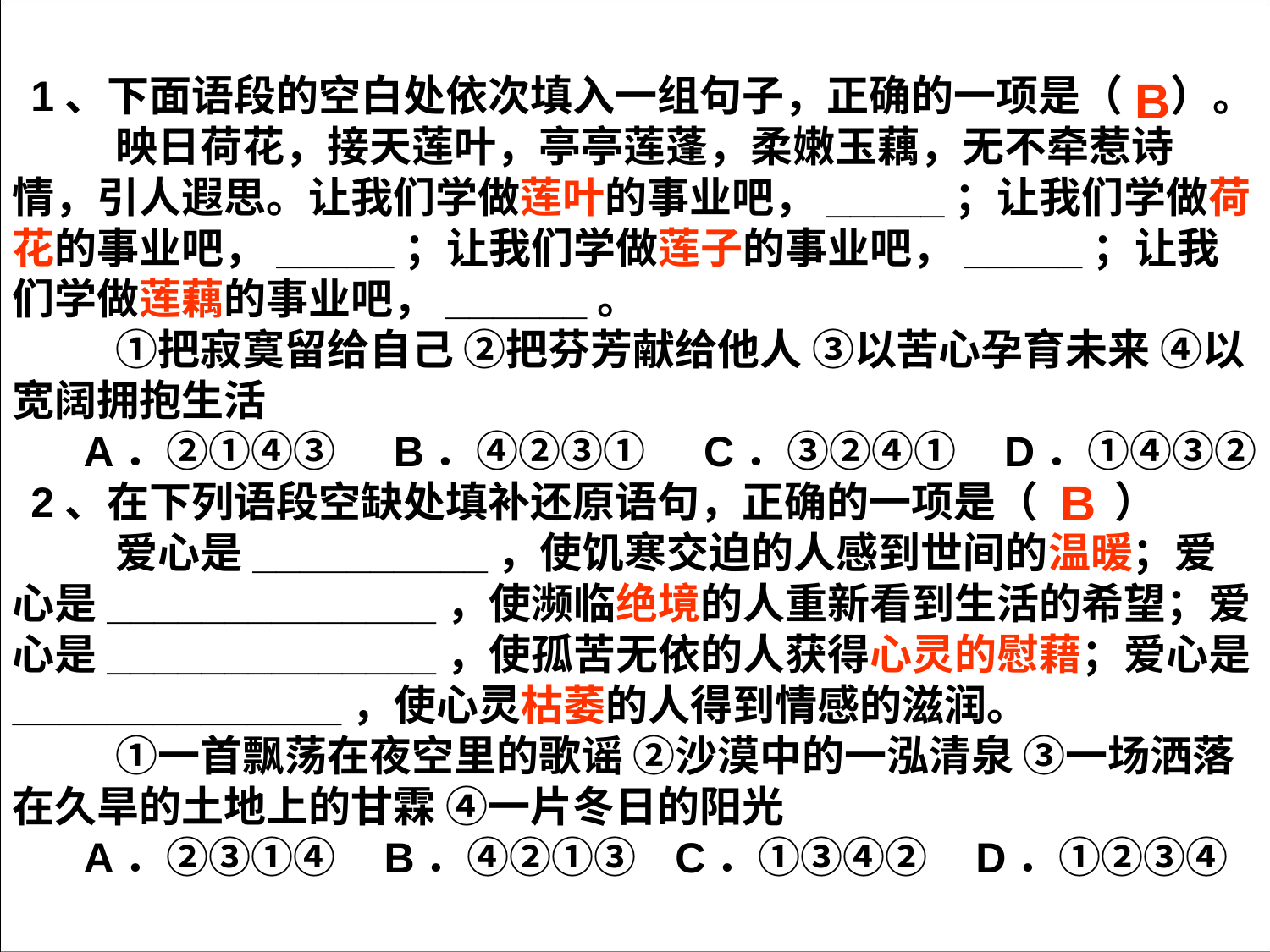

1、下面语段的空白处依次填入一组句子，正确的一项是（     ）。
　　映日荷花，接天莲叶，亭亭莲蓬，柔嫩玉藕，无不牵惹诗情，引人遐思。让我们学做莲叶的事业吧，_____；让我们学做荷花的事业吧，_____；让我们学做莲子的事业吧，_____；让我们学做莲藕的事业吧，______。
　　①把寂寞留给自己 ②把芬芳献给他人 ③以苦心孕育未来 ④以宽阔拥抱生活
　A．②①④③     B．④②③①     C．③②④①    D．①④③②
2、在下列语段空缺处填补还原语句，正确的一项是（        ）
　　爱心是__________，使饥寒交迫的人感到世间的温暖；爱心是______________，使濒临绝境的人重新看到生活的希望；爱心是______________，使孤苦无依的人获得心灵的慰藉；爱心是______________，使心灵枯萎的人得到情感的滋润。
　　①一首飘荡在夜空里的歌谣 ②沙漠中的一泓清泉 ③一场洒落在久旱的土地上的甘霖 ④一片冬日的阳光
　A．②③①④    B．④②①③   C．①③④②    D．①②③④
B
B